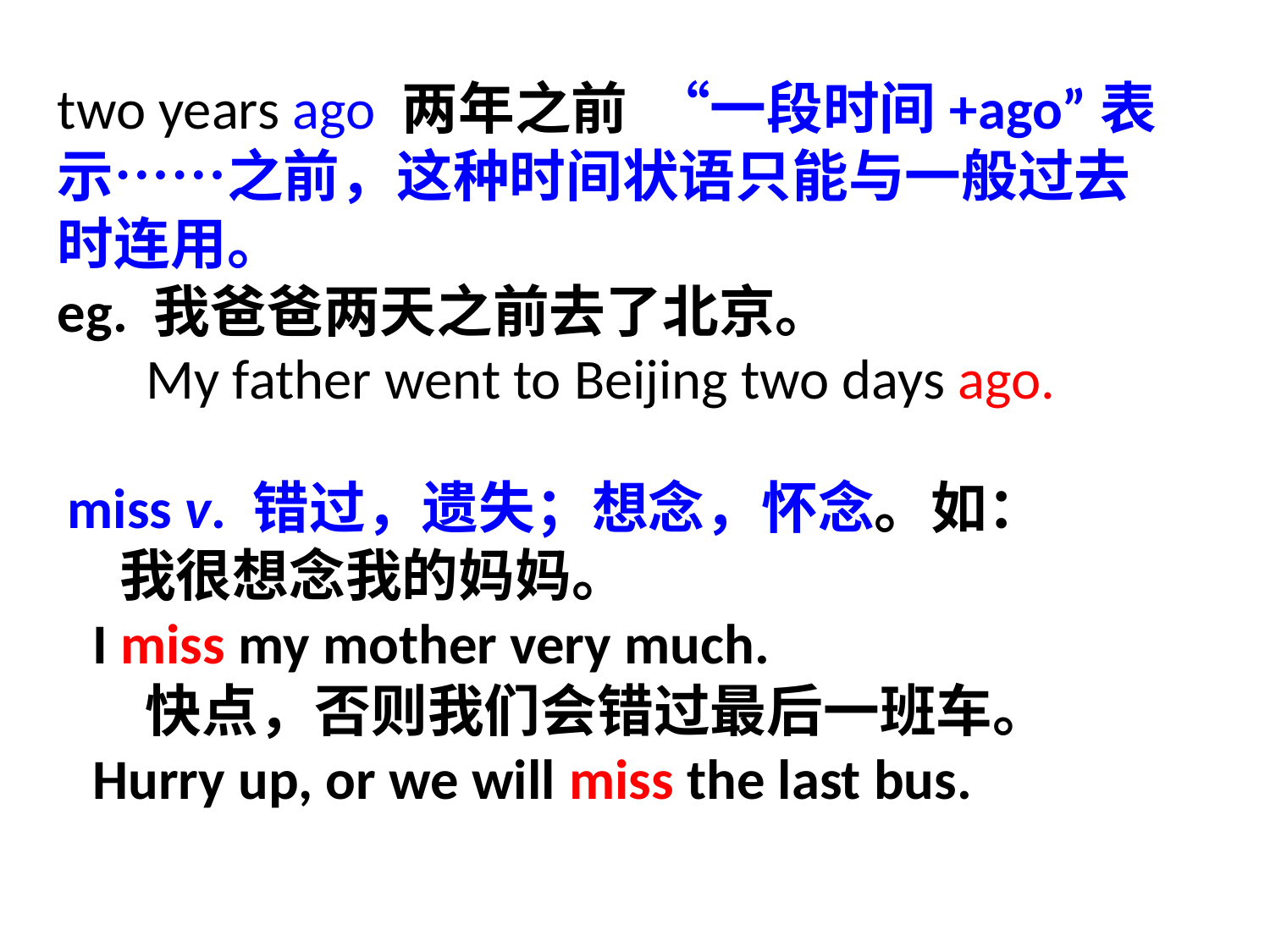

two years ago 两年之前  “一段时间+ago”表示……之前，这种时间状语只能与一般过去时连用。
eg. 我爸爸两天之前去了北京。
       My father went to Beijing two days ago.
miss v. 错过，遗失；想念，怀念。如：
   我很想念我的妈妈。
  I miss my mother very much.
     快点，否则我们会错过最后一班车。
  Hurry up, or we will miss the last bus.